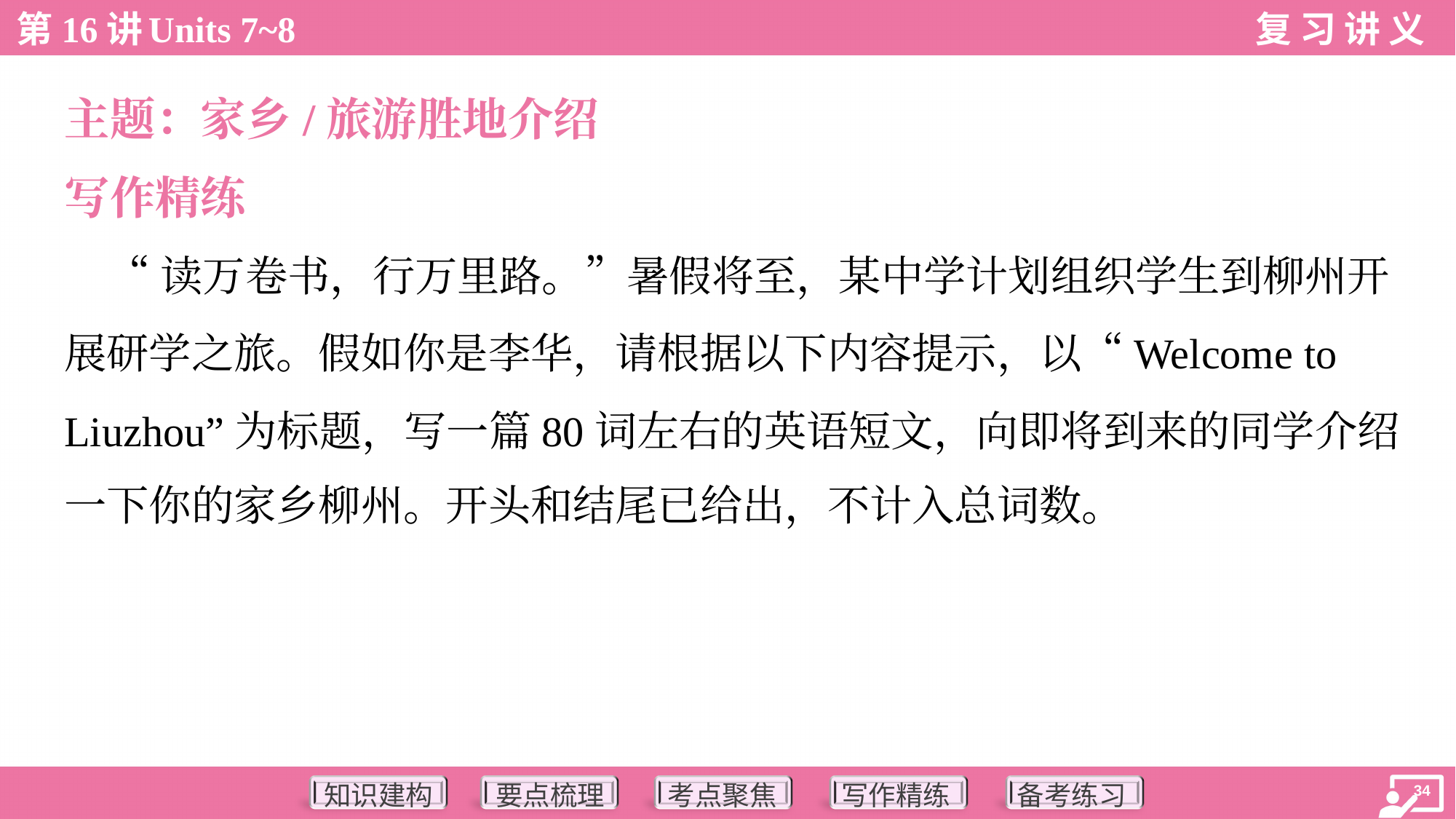

主题：家乡/旅游胜地介绍
写作精练
    “读万卷书，行万里路。”暑假将至，某中学计划组织学生到柳州开
展研学之旅。假如你是李华，请根据以下内容提示，以“Welcome to
Liuzhou”为标题，写一篇80词左右的英语短文，向即将到来的同学介绍
一下你的家乡柳州。开头和结尾已给出，不计入总词数。